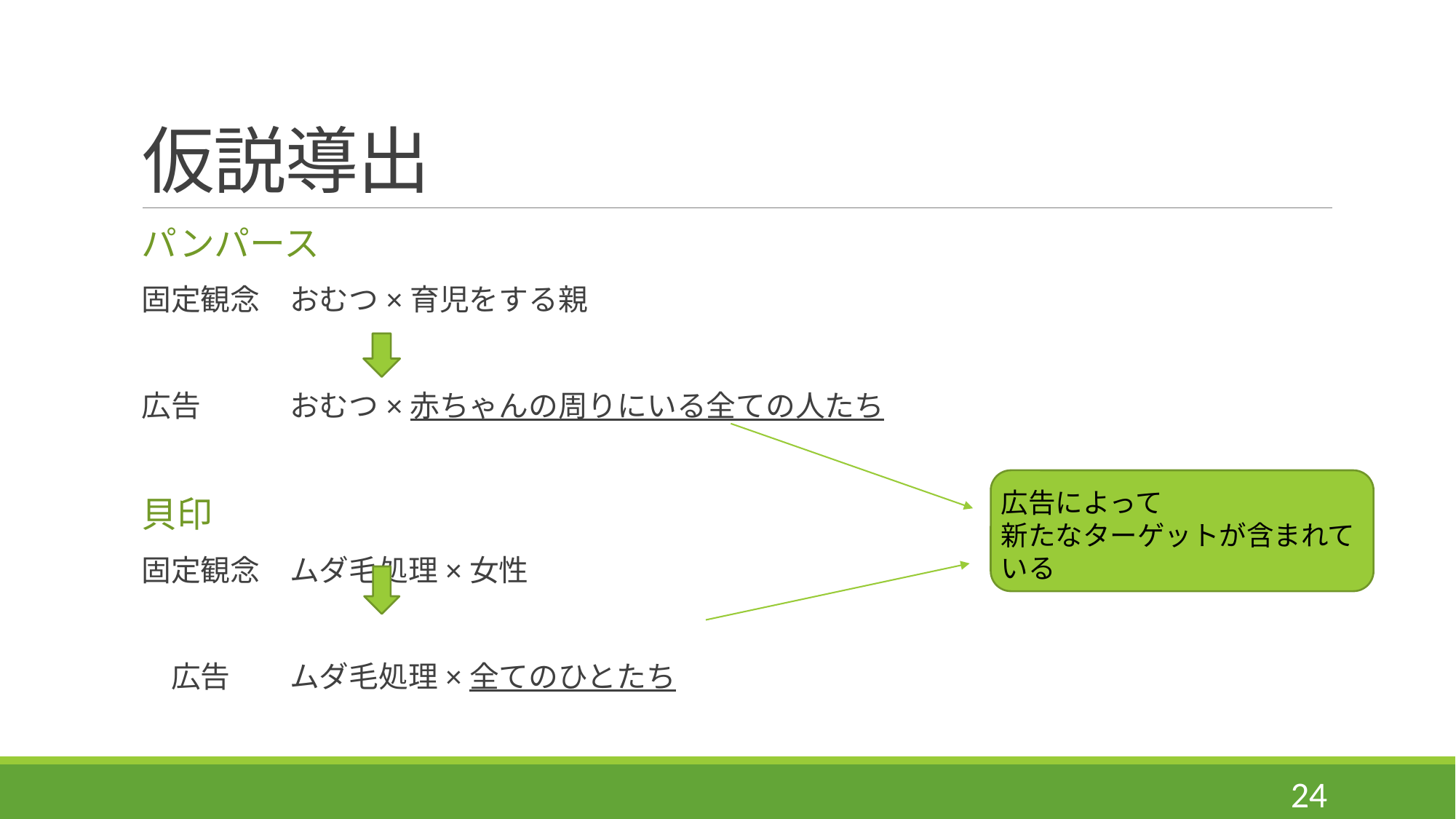

# 仮説導出
パンパース
固定観念　おむつ×育児をする親

広告　　　おむつ×赤ちゃんの周りにいる全ての人たち

貝印
固定観念　ムダ毛処理×女性

　広告　　ムダ毛処理×全てのひとたち

広告によって
新たなターゲットが含まれている

24